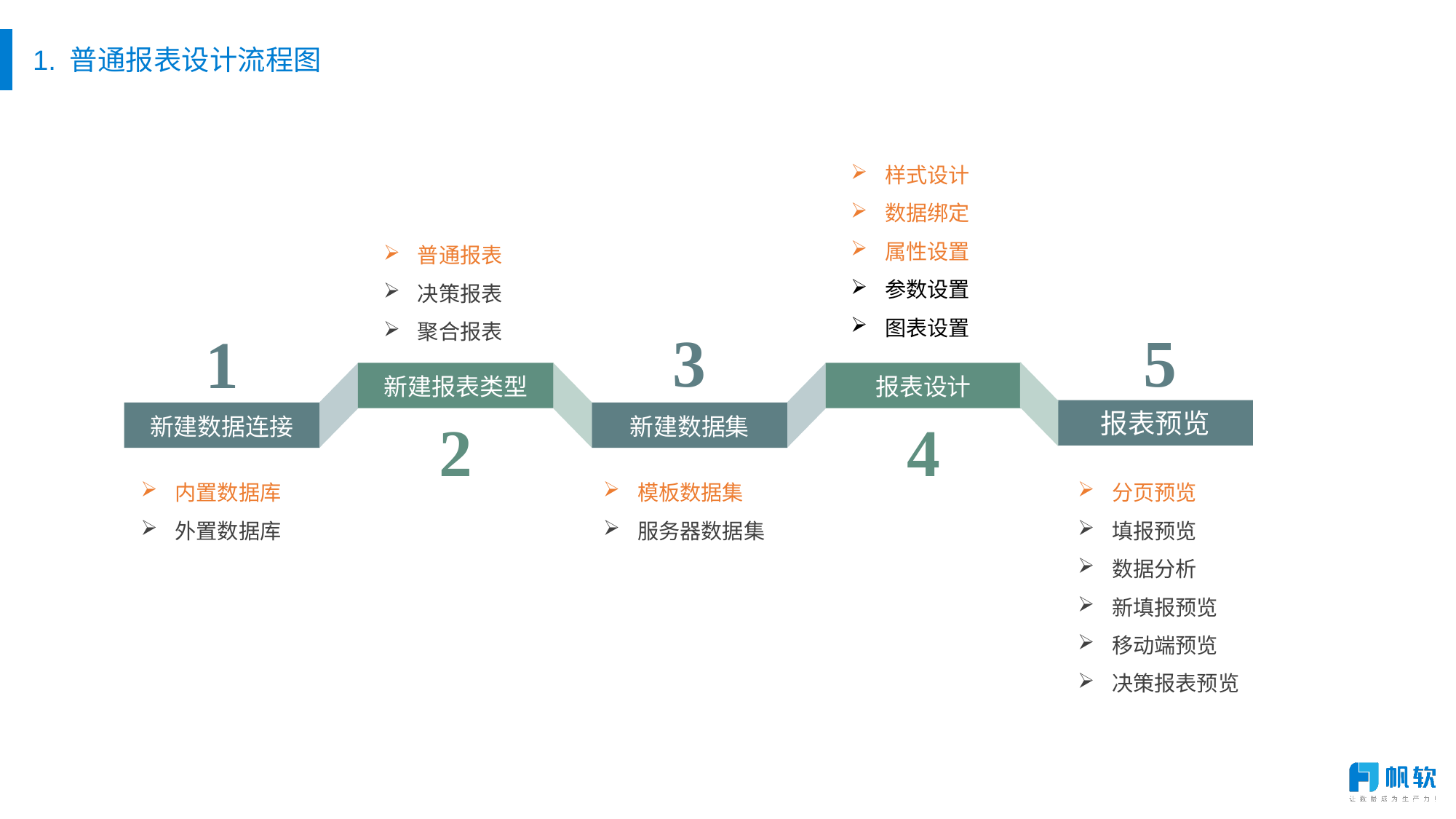

# 1. 普通报表设计流程图
样式设计
数据绑定
属性设置
参数设置
图表设置
普通报表
决策报表
聚合报表
3
5
1
新建报表类型
报表设计

报表预览
新建数据连接
新建数据集
2
4
分页预览
填报预览
数据分析
新填报预览
移动端预览
决策报表预览
内置数据库
外置数据库
模板数据集
服务器数据集